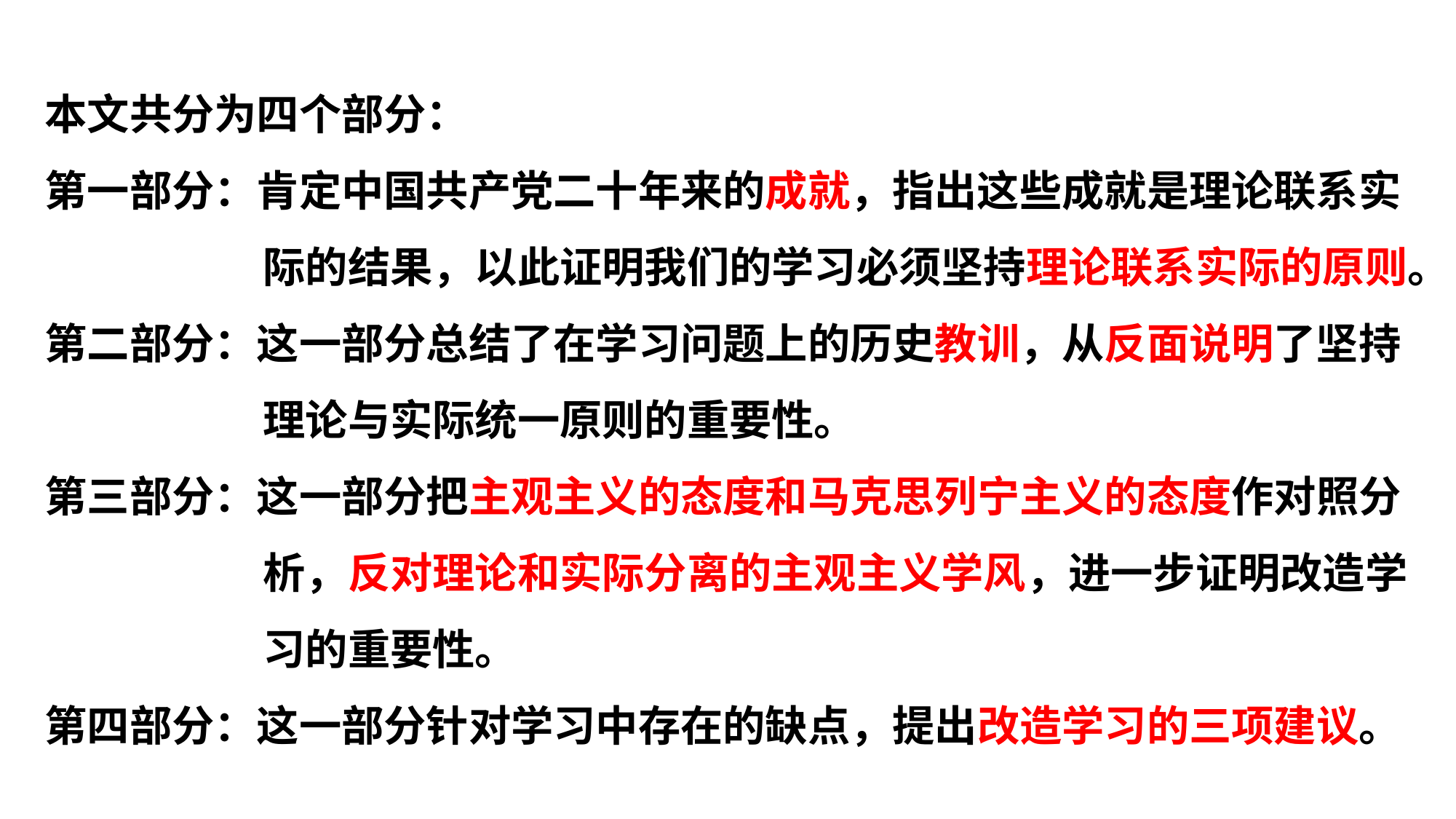

本文共分为四个部分：
第一部分：肯定中国共产党二十年来的成就，指出这些成就是理论联系实		际的结果，以此证明我们的学习必须坚持理论联系实际的原则。
第二部分：这一部分总结了在学习问题上的历史教训，从反面说明了坚持		理论与实际统一原则的重要性。
第三部分：这一部分把主观主义的态度和马克思列宁主义的态度作对照分		析，反对理论和实际分离的主观主义学风，进一步证明改造学		习的重要性。
第四部分：这一部分针对学习中存在的缺点，提出改造学习的三项建议。